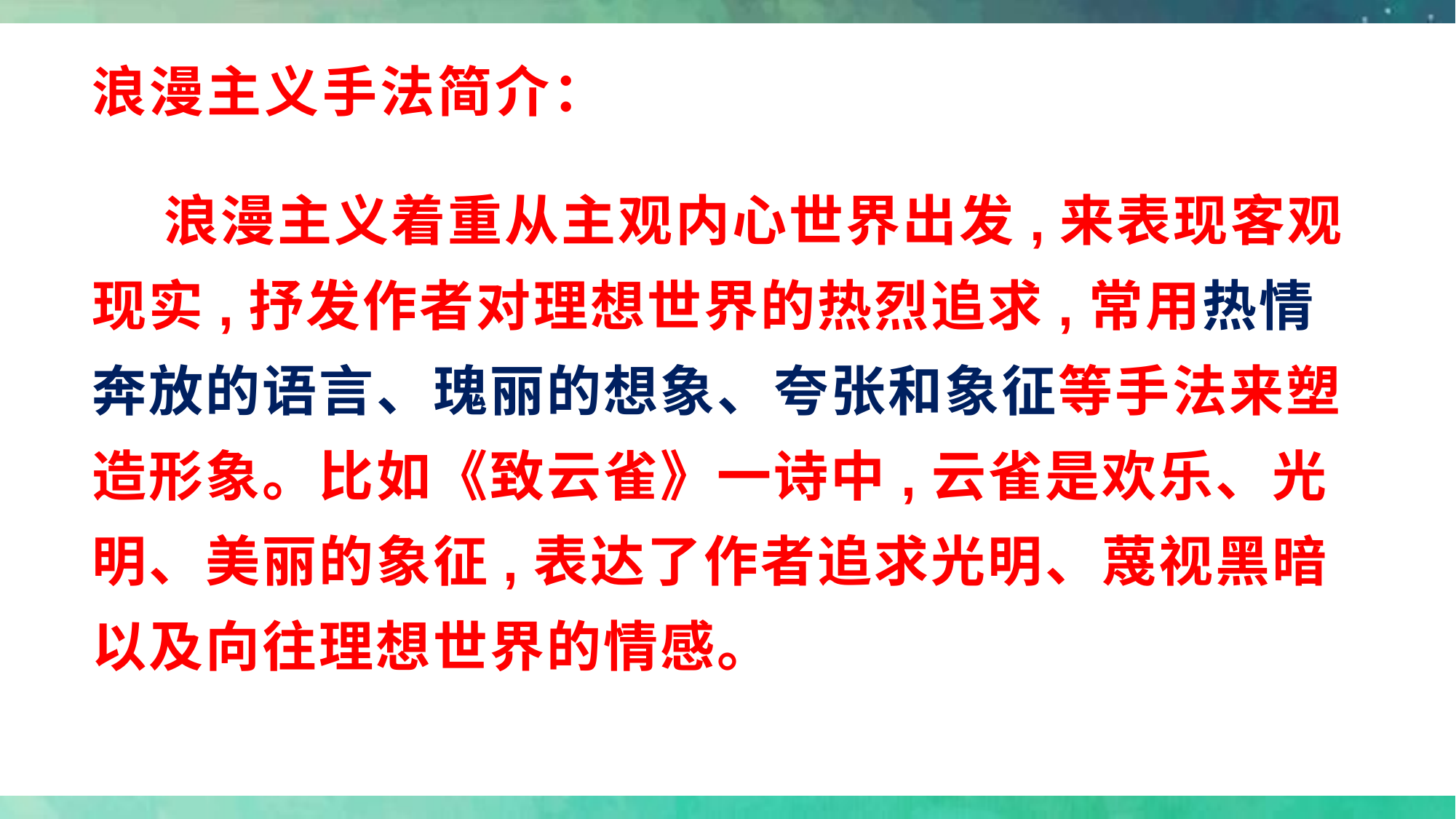

# 浪漫主义手法简介：
    浪漫主义着重从主观内心世界出发,来表现客观现实,抒发作者对理想世界的热烈追求,常用热情奔放的语言、瑰丽的想象、夸张和象征等手法来塑造形象。比如《致云雀》一诗中,云雀是欢乐、光明、美丽的象征,表达了作者追求光明、蔑视黑暗以及向往理想世界的情感。